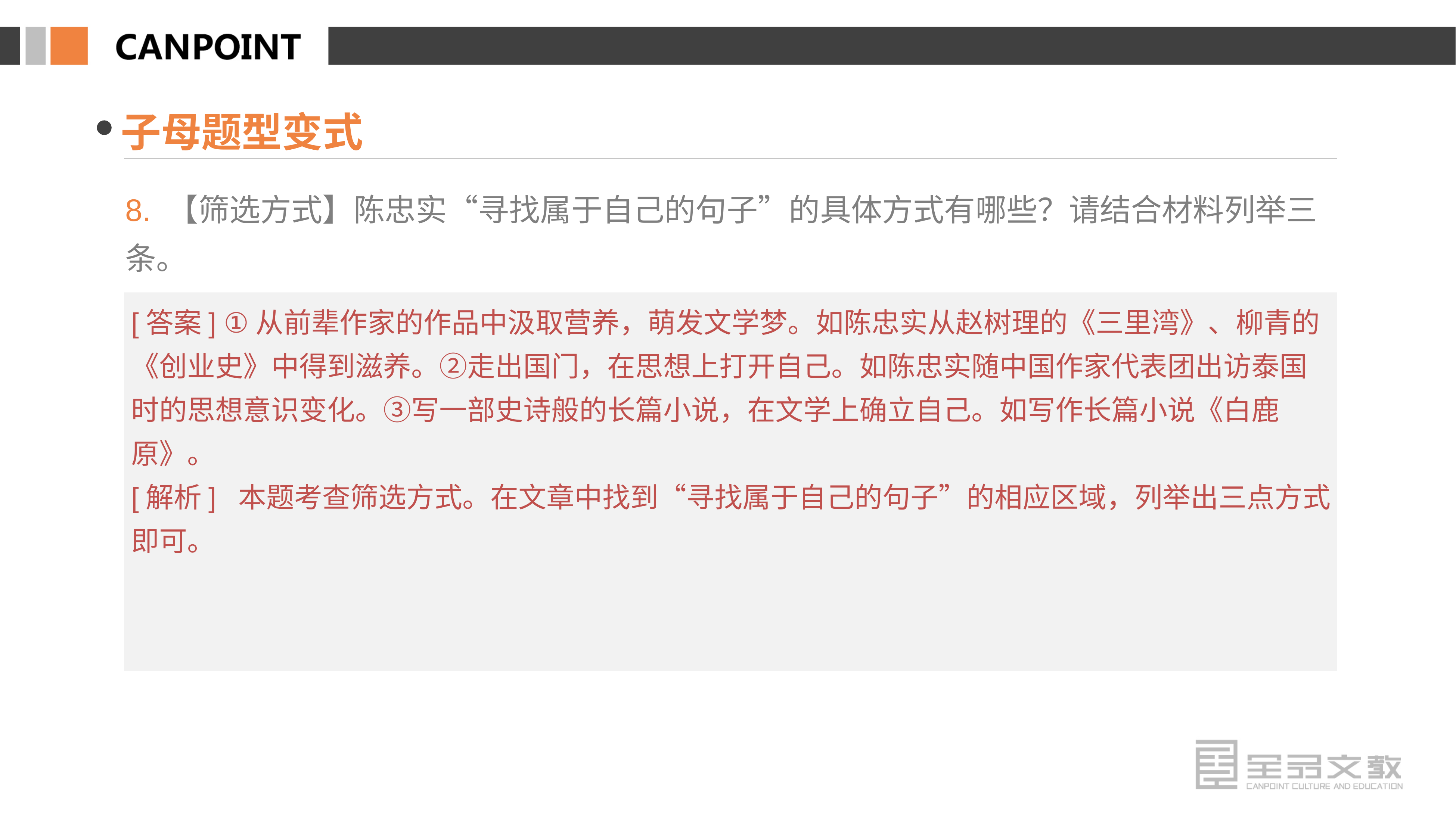

子母题型变式

8. 【筛选方式】陈忠实“寻找属于自己的句子”的具体方式有哪些？请结合材料列举三条。
[答案] ①从前辈作家的作品中汲取营养，萌发文学梦。如陈忠实从赵树理的《三里湾》、柳青的《创业史》中得到滋养。②走出国门，在思想上打开自己。如陈忠实随中国作家代表团出访泰国时的思想意识变化。③写一部史诗般的长篇小说，在文学上确立自己。如写作长篇小说《白鹿原》。
[解析]  本题考查筛选方式。在文章中找到“寻找属于自己的句子”的相应区域，列举出三点方式即可。